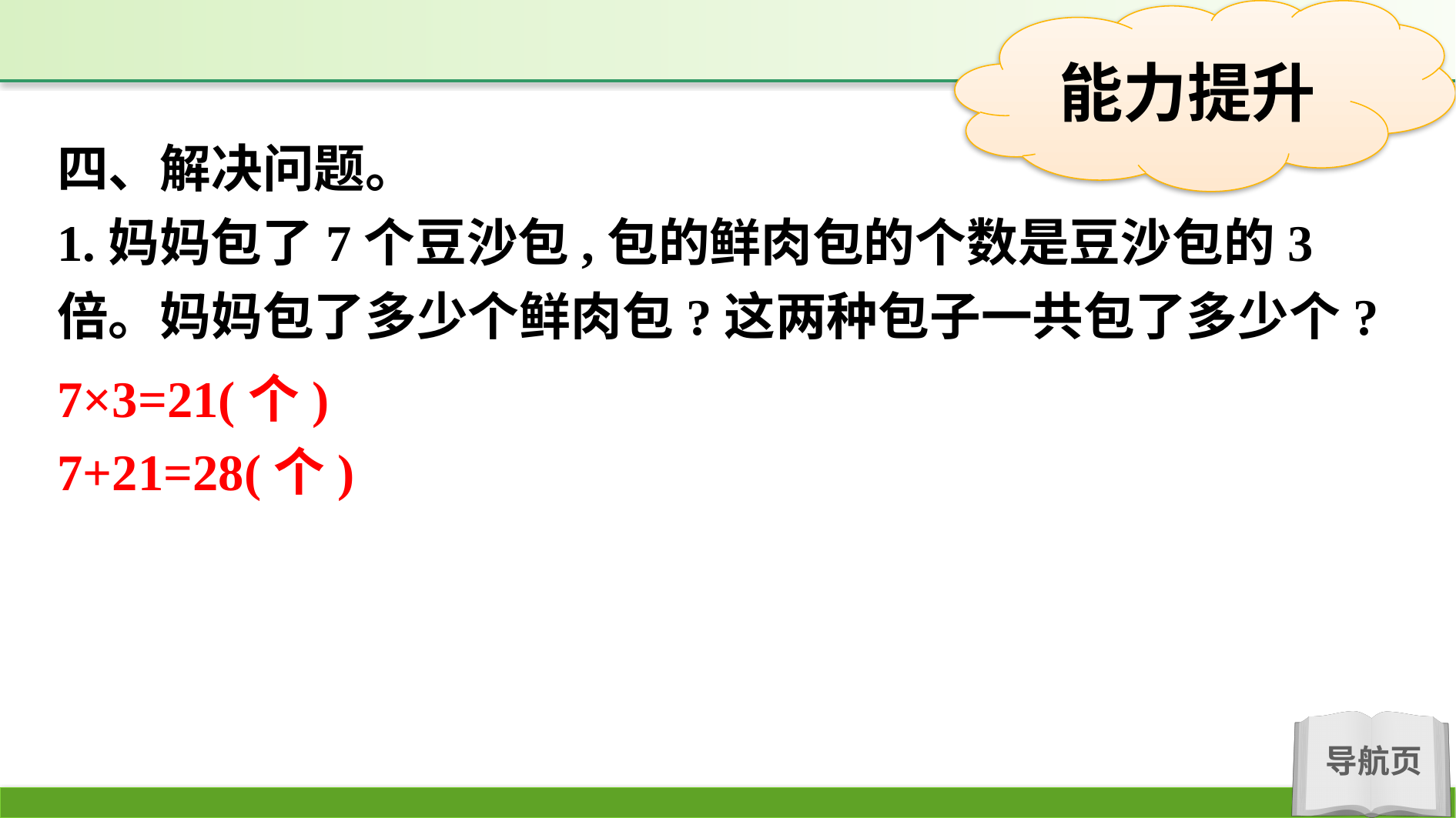

四、解决问题。
1.妈妈包了7个豆沙包,包的鲜肉包的个数是豆沙包的3倍。妈妈包了多少个鲜肉包?这两种包子一共包了多少个?
7×3=21(个)
7+21=28(个)